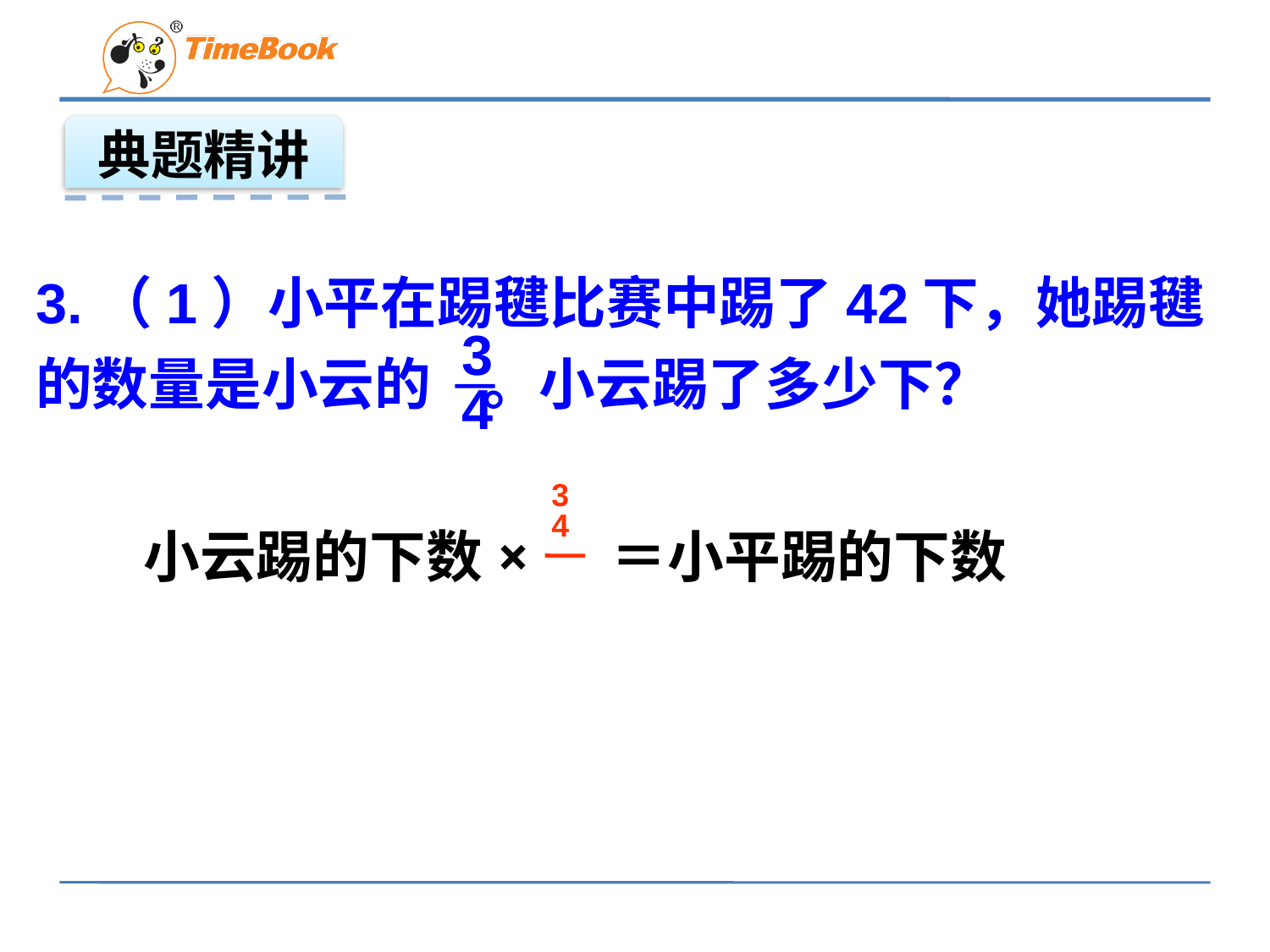

典题精讲
3.（1）小平在踢毽比赛中踢了42下，她踢毽
的数量是小云的    。小云踢了多少下？
 3
 4

 3
 4

小云踢的下数×  ＝小平踢的下数